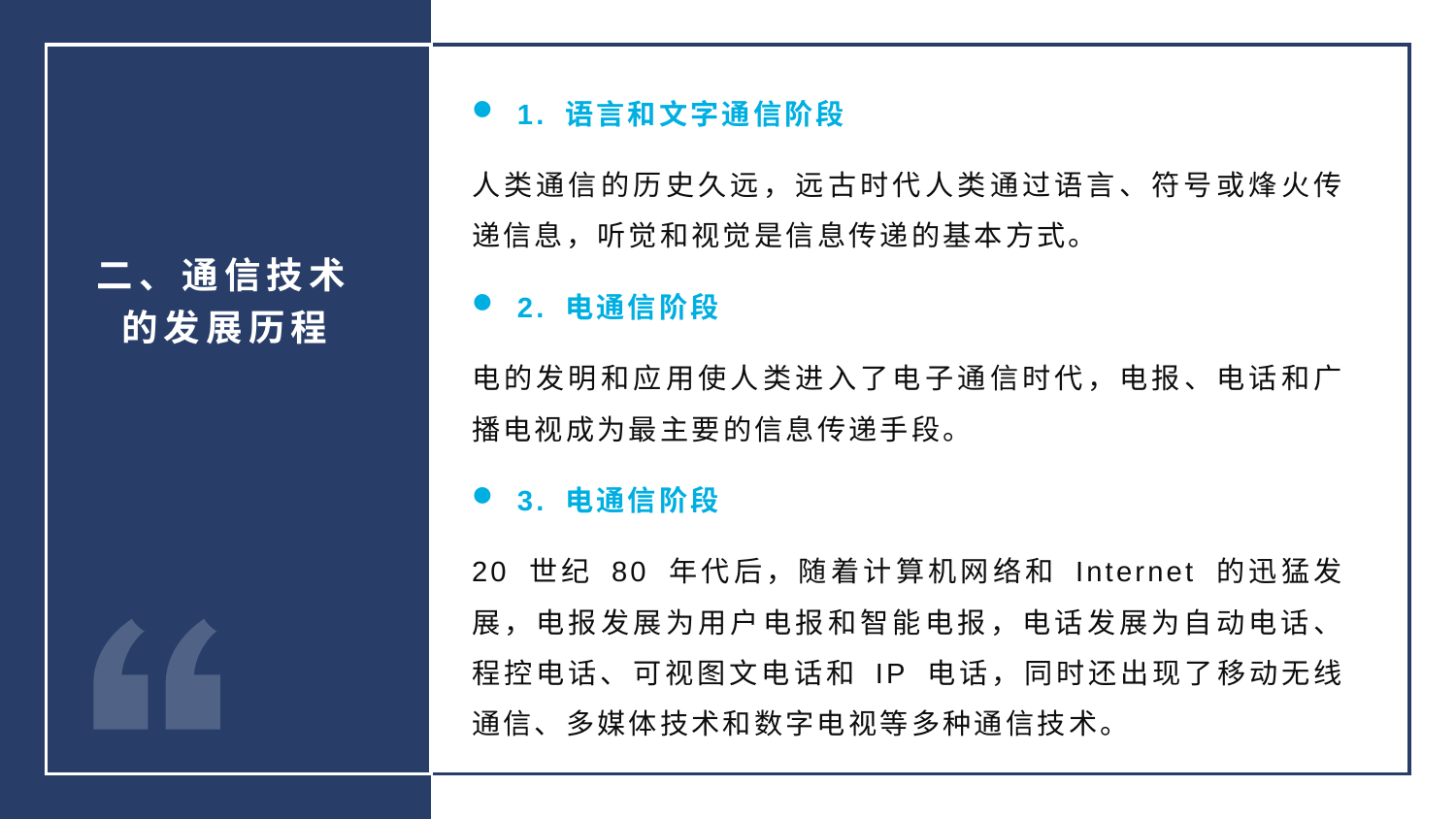

1. 语言和文字通信阶段
人类通信的历史久远，远古时代人类通过语言、符号或烽火传递信息，听觉和视觉是信息传递的基本方式。
2. 电通信阶段
电的发明和应用使人类进入了电子通信时代，电报、电话和广播电视成为最主要的信息传递手段。
3. 电通信阶段
20 世纪 80 年代后，随着计算机网络和 Internet 的迅猛发展，电报发展为用户电报和智能电报，电话发展为自动电话、程控电话、可视图文电话和 IP 电话，同时还出现了移动无线通信、多媒体技术和数字电视等多种通信技术。
二、通信技术的发展历程